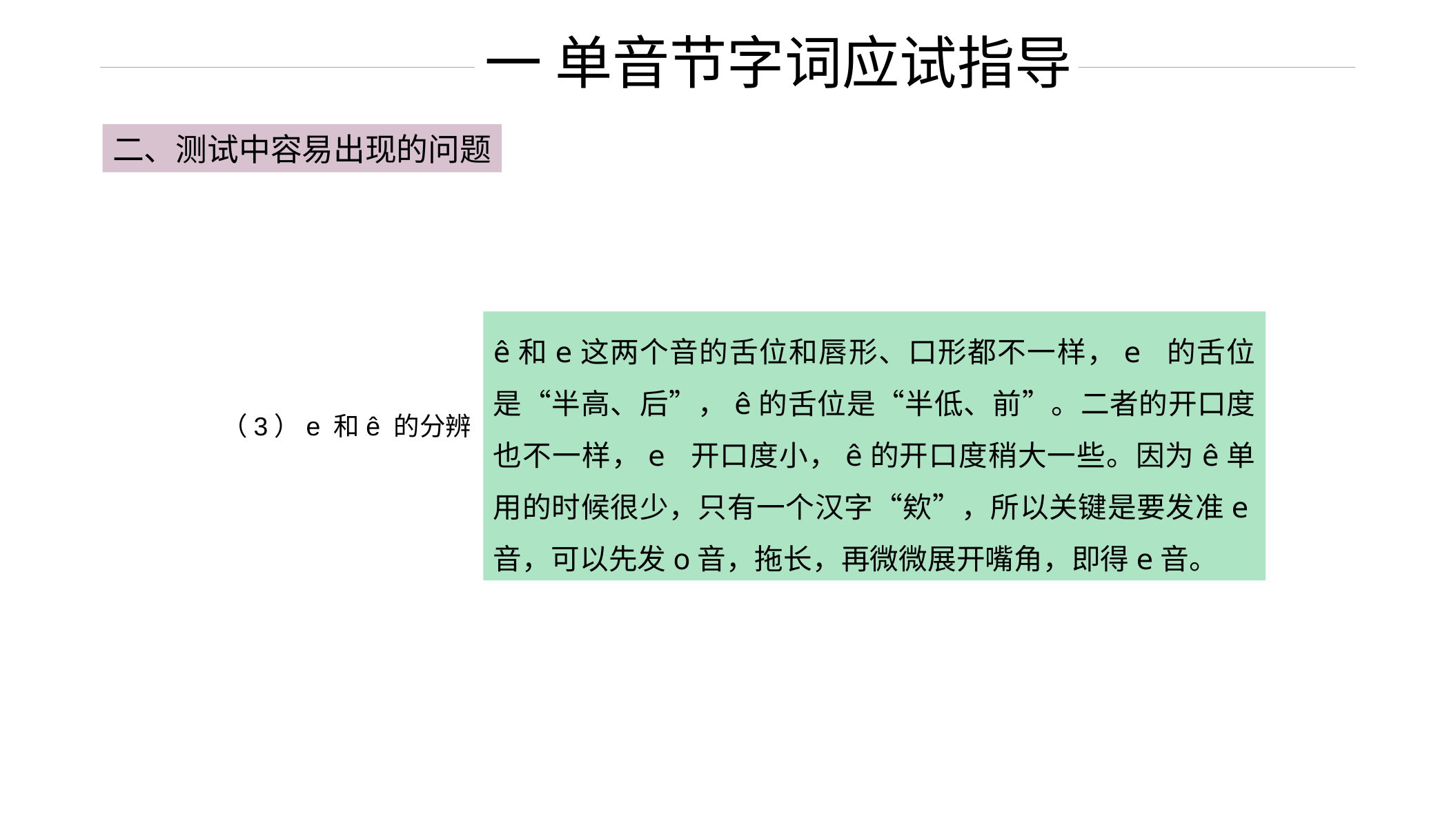

一 单音节字词应试指导
二、测试中容易出现的问题
ê和e这两个音的舌位和唇形、口形都不一样，e 的舌位是“半高、后”，ê的舌位是“半低、前”。二者的开口度也不一样，e 开口度小，ê的开口度稍大一些。因为ê单用的时候很少，只有一个汉字“欸”，所以关键是要发准e音，可以先发o音，拖长，再微微展开嘴角，即得e音。
（3）e 和ê 的分辨